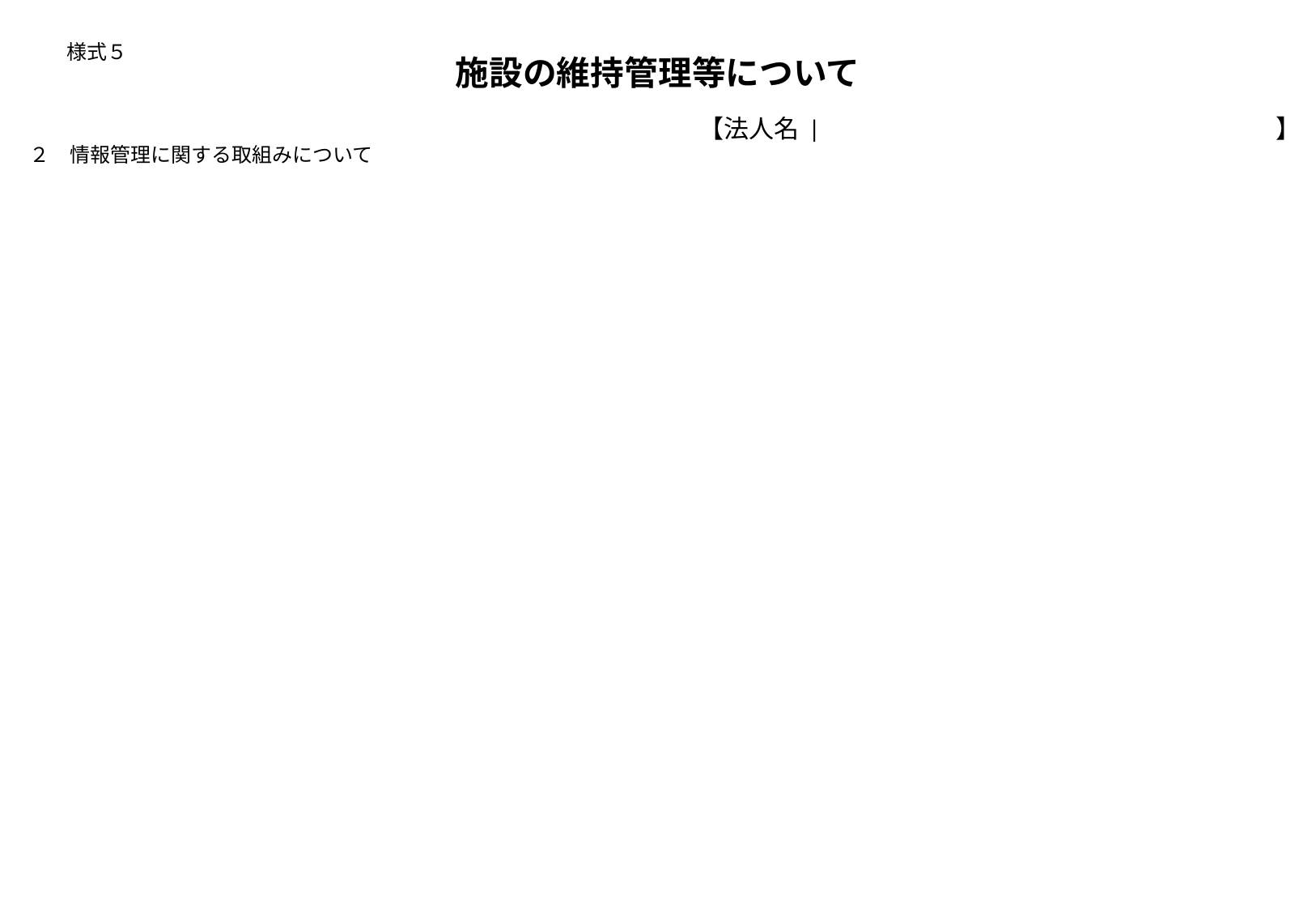

# 様式５
施設の維持管理等について
【法人名 |　　　　　　　　　　　　　　　　　　】
２　情報管理に関する取組みについて